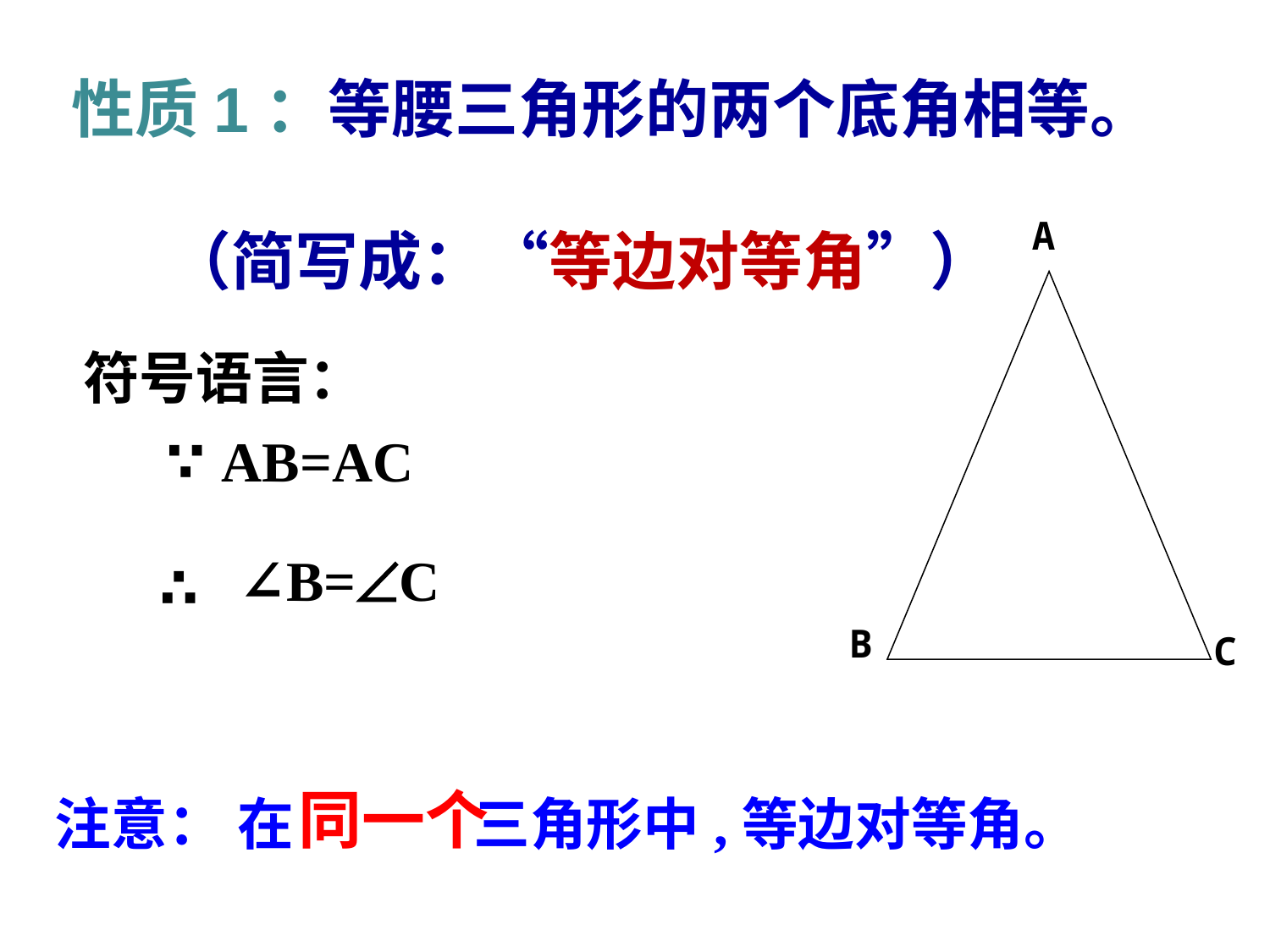

性质1：等腰三角形的两个底角相等。

（简写成：“等边对等角”）
A

B
C
符号语言：

∵ AB=AC

∠B=∠C
∴
注意： 在              三角形中,等边对等角。
同一个